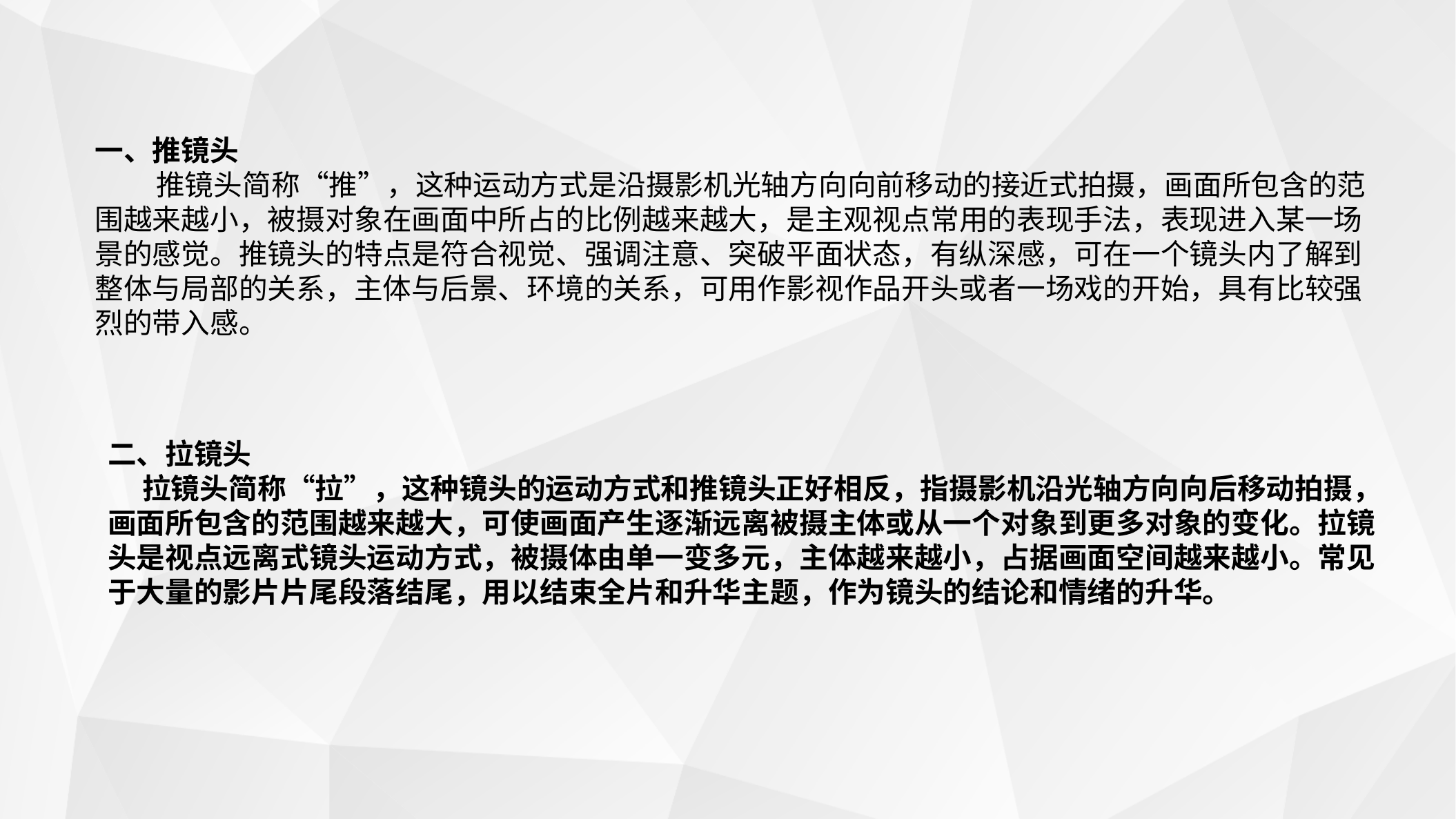

一、推镜头   推镜头简称“推”，这种运动方式是沿摄影机光轴方向向前移动的接近式拍摄，画面所包含的范围越来越小，被摄对象在画面中所占的比例越来越大，是主观视点常用的表现手法，表现进入某一场景的感觉。推镜头的特点是符合视觉、强调注意、突破平面状态，有纵深感，可在一个镜头内了解到整体与局部的关系，主体与后景、环境的关系，可用作影视作品开头或者一场戏的开始，具有比较强烈的带入感。
二、拉镜头拉镜头简称“拉”，这种镜头的运动方式和推镜头正好相反，指摄影机沿光轴方向向后移动拍摄，画面所包含的范围越来越大，可使画面产生逐渐远离被摄主体或从一个对象到更多对象的变化。拉镜头是视点远离式镜头运动方式，被摄体由单一变多元，主体越来越小，占据画面空间越来越小。常见于大量的影片片尾段落结尾，用以结束全片和升华主题，作为镜头的结论和情绪的升华。